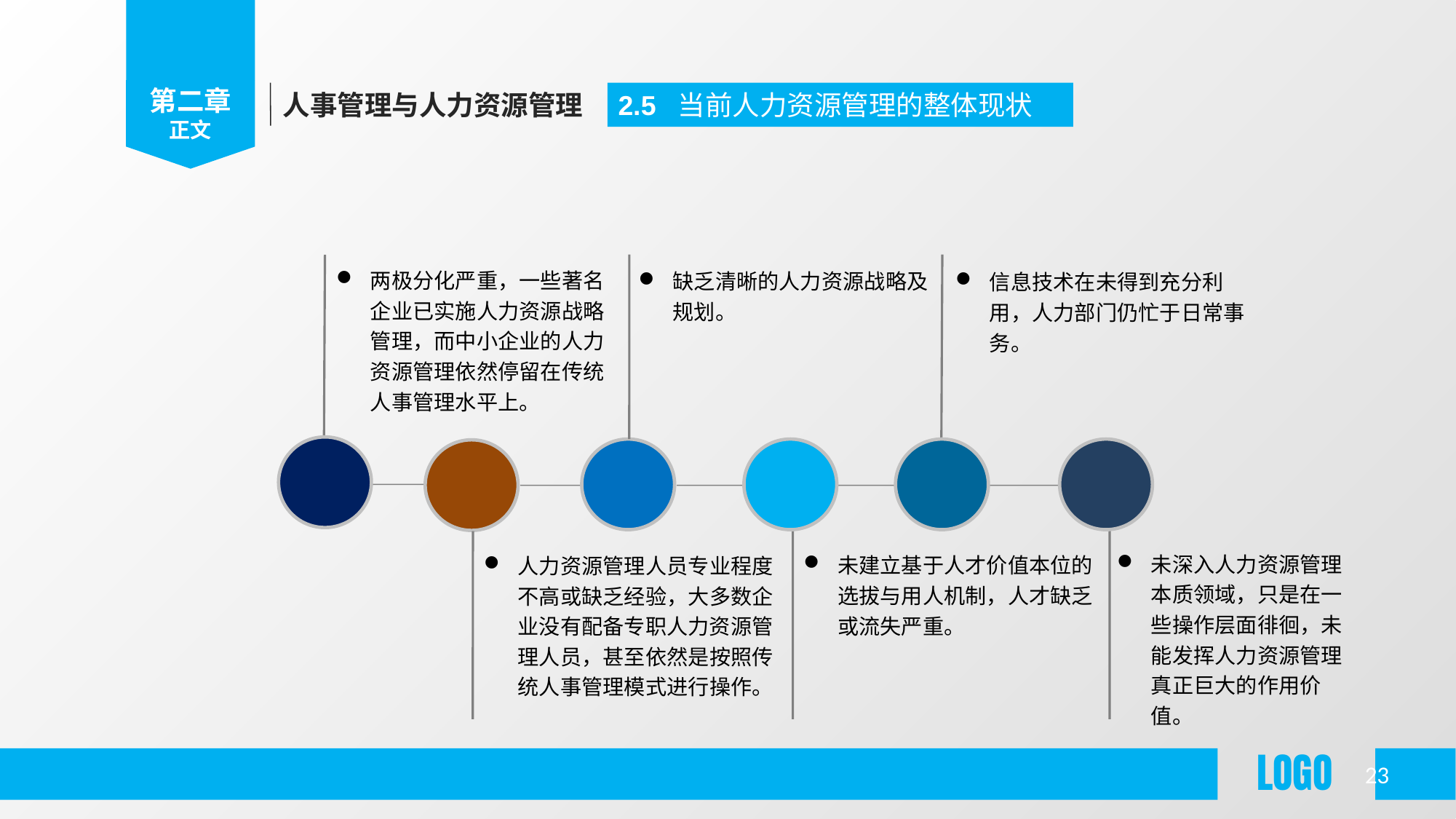

第二章
正文
人事管理与人力资源管理
2.5  当前人力资源管理的整体现状
两极分化严重，一些著名企业已实施人力资源战略管理，而中小企业的人力资源管理依然停留在传统人事管理水平上。
缺乏清晰的人力资源战略及规划。
信息技术在未得到充分利用，人力部门仍忙于日常事务。

未深入人力资源管理本质领域，只是在一些操作层面徘徊，未能发挥人力资源管理真正巨大的作用价值。
未建立基于人才价值本位的选拔与用人机制，人才缺乏或流失严重。
人力资源管理人员专业程度不高或缺乏经验，大多数企业没有配备专职人力资源管理人员，甚至依然是按照传统人事管理模式进行操作。